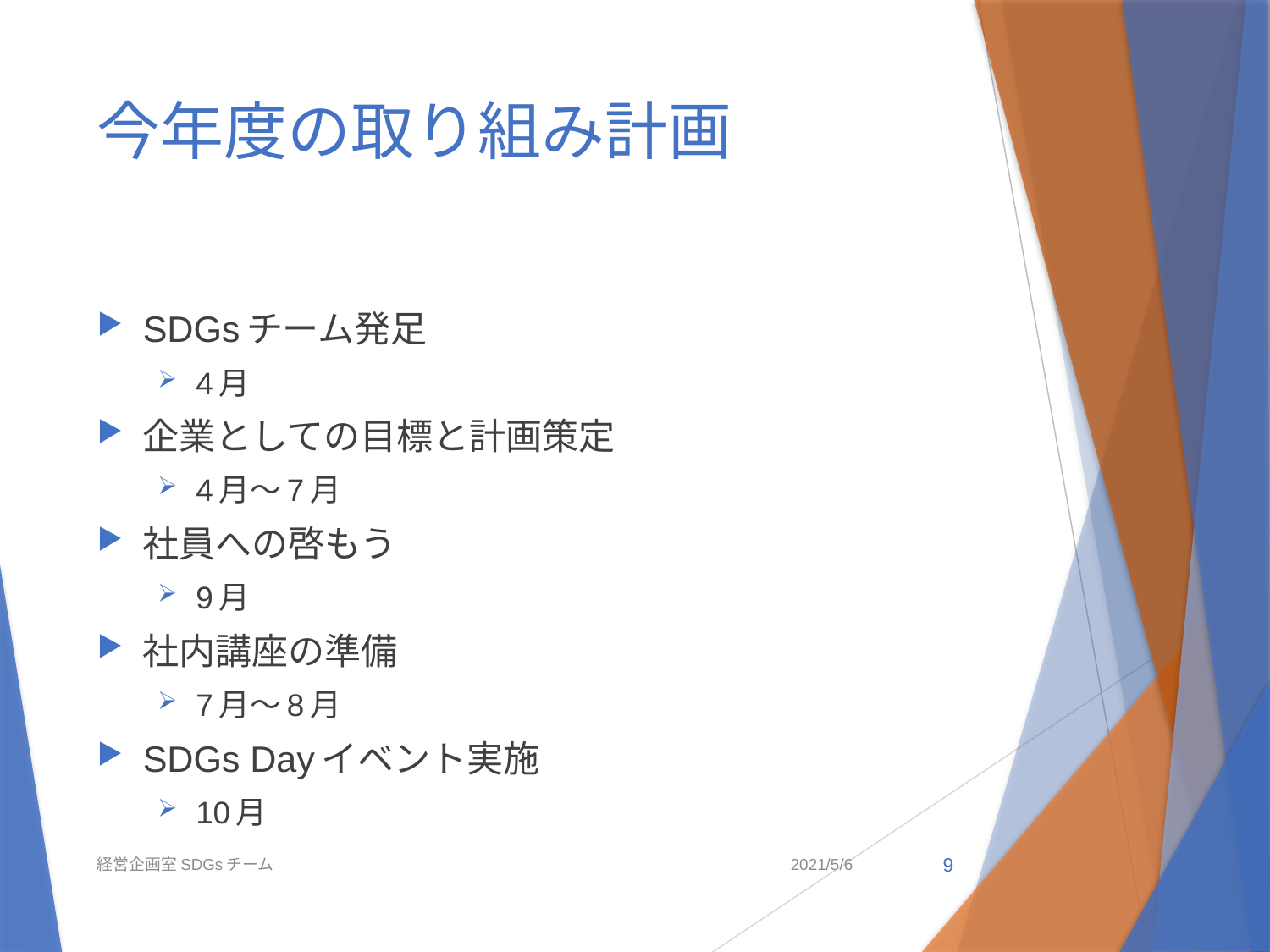

# 今年度の取り組み計画
SDGsチーム発足
4月
企業としての目標と計画策定
4月～7月
社員への啓もう
9月
社内講座の準備
7月～8月
SDGs Dayイベント実施
10月

経営企画室SDGsチーム
2021/5/6
9